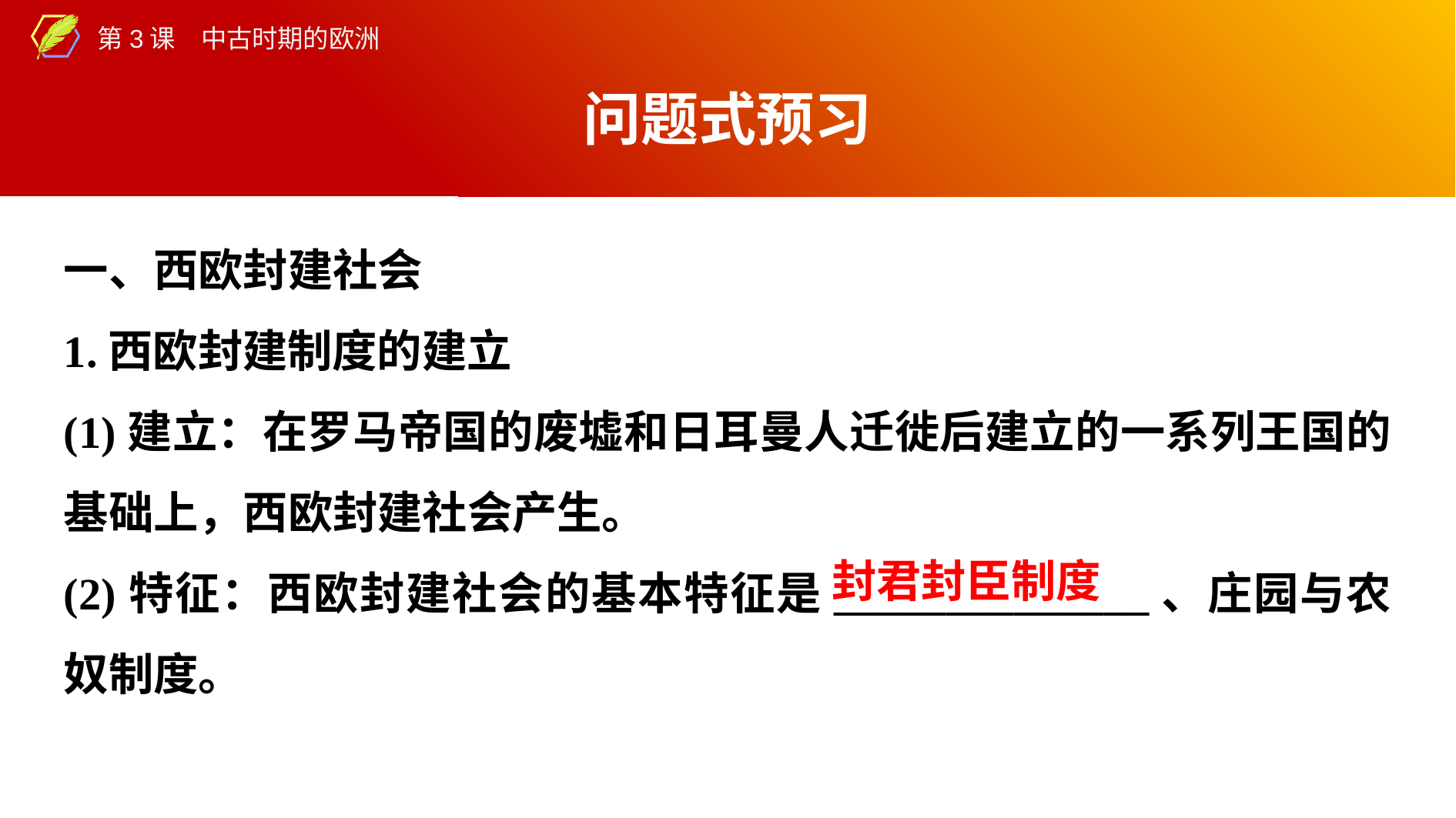

问题式预习
一、西欧封建社会
1.西欧封建制度的建立
(1)建立：在罗马帝国的废墟和日耳曼人迁徙后建立的一系列王国的基础上，西欧封建社会产生。
(2)特征：西欧封建社会的基本特征是______________、庄园与农奴制度。
封君封臣制度